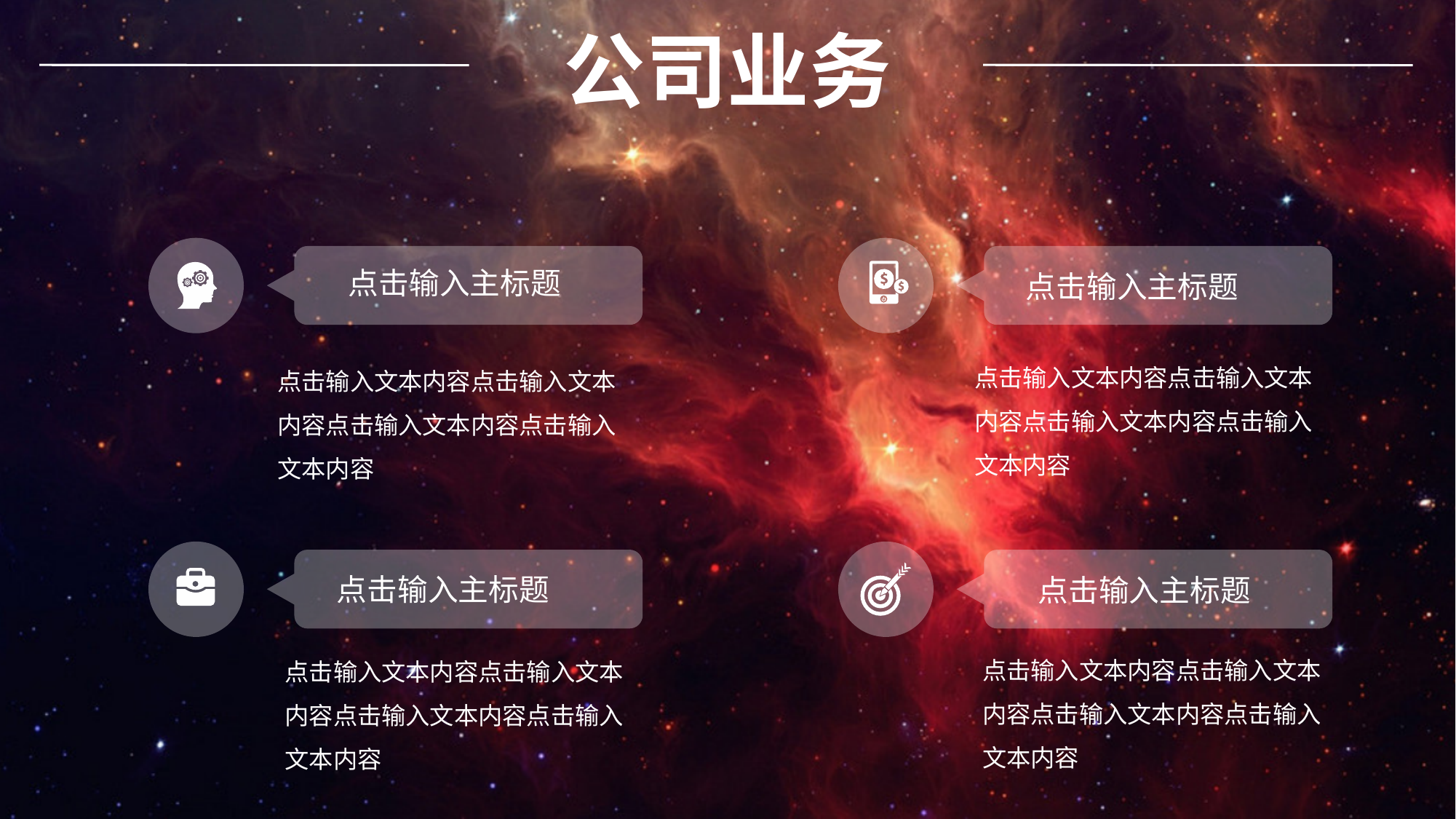

公司业务

点击输入主标题

点击输入主标题
点击输入文本内容点击输入文本内容点击输入文本内容点击输入文本内容

点击输入文本内容点击输入文本内容点击输入文本内容点击输入文本内容

点击输入主标题
点击输入主标题

点击输入文本内容点击输入文本内容点击输入文本内容点击输入文本内容

点击输入文本内容点击输入文本内容点击输入文本内容点击输入文本内容